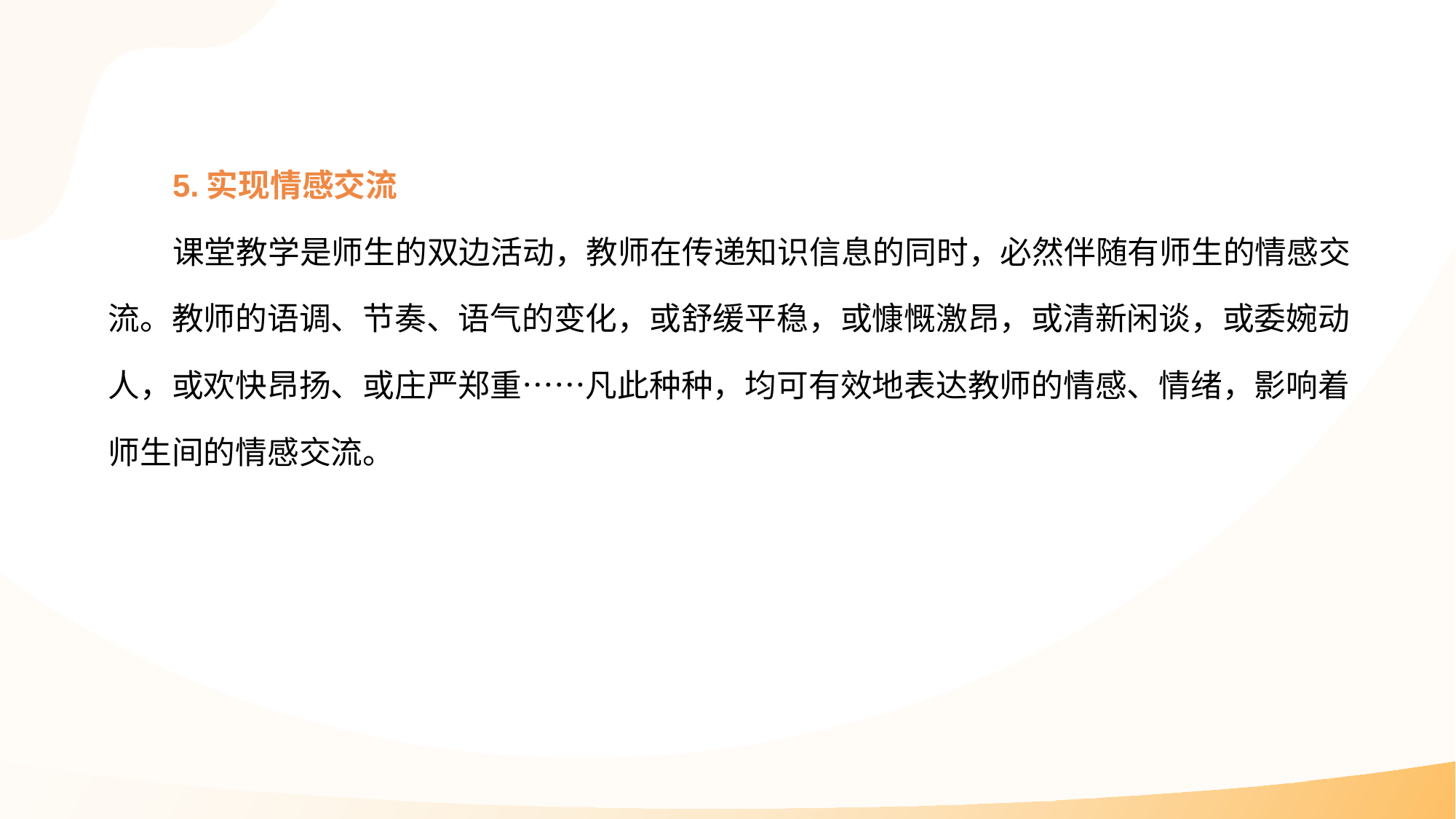

5.实现情感交流
课堂教学是师生的双边活动，教师在传递知识信息的同时，必然伴随有师生的情感交流。教师的语调、节奏、语气的变化，或舒缓平稳，或慷慨激昂，或清新闲谈，或委婉动人，或欢快昂扬、或庄严郑重……凡此种种，均可有效地表达教师的情感、情绪，影响着师生间的情感交流。